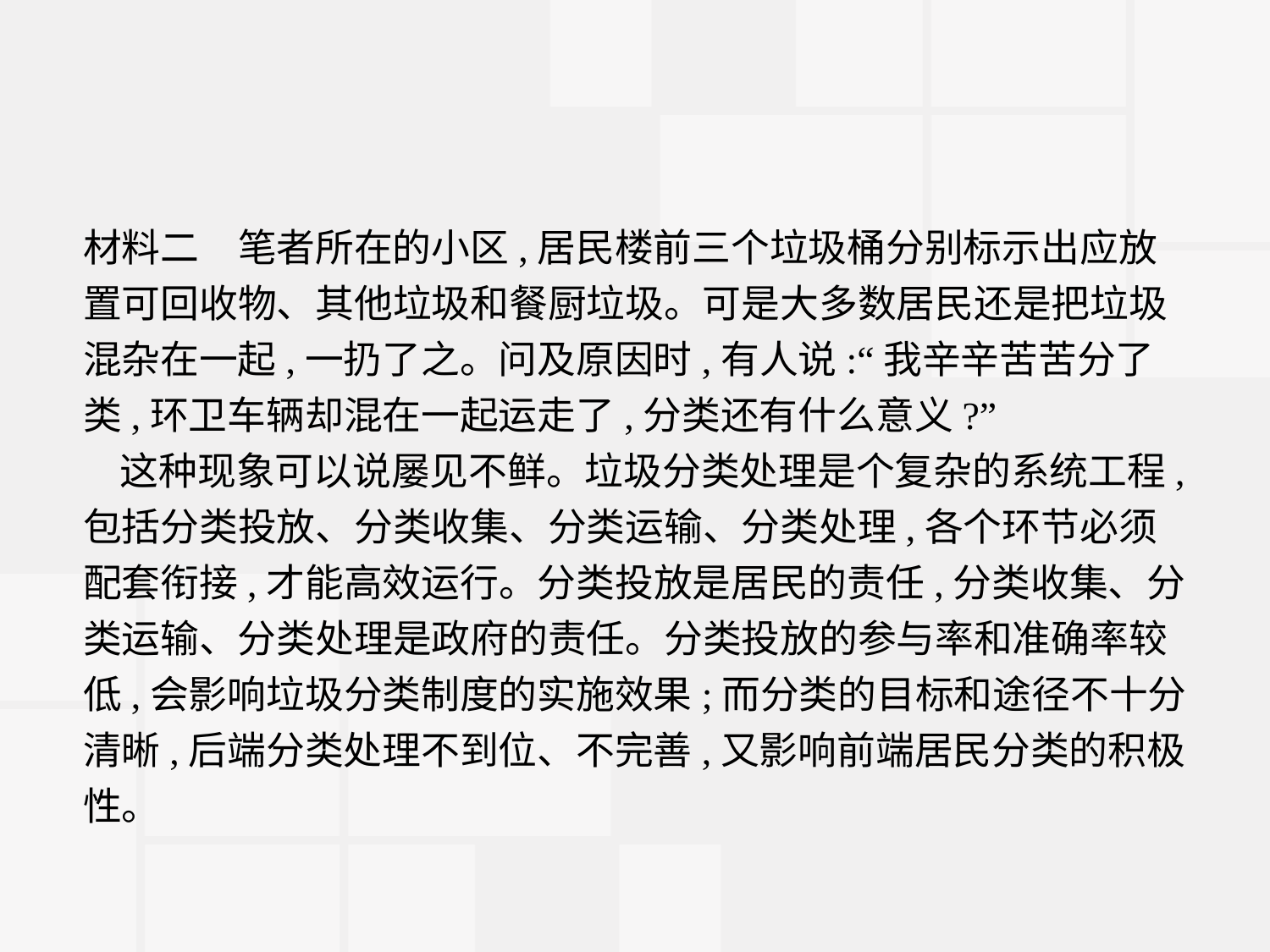

材料二　笔者所在的小区,居民楼前三个垃圾桶分别标示出应放置可回收物、其他垃圾和餐厨垃圾。可是大多数居民还是把垃圾混杂在一起,一扔了之。问及原因时,有人说:“我辛辛苦苦分了类,环卫车辆却混在一起运走了,分类还有什么意义?”
这种现象可以说屡见不鲜。垃圾分类处理是个复杂的系统工程,包括分类投放、分类收集、分类运输、分类处理,各个环节必须配套衔接,才能高效运行。分类投放是居民的责任,分类收集、分类运输、分类处理是政府的责任。分类投放的参与率和准确率较低,会影响垃圾分类制度的实施效果;而分类的目标和途径不十分清晰,后端分类处理不到位、不完善,又影响前端居民分类的积极性。